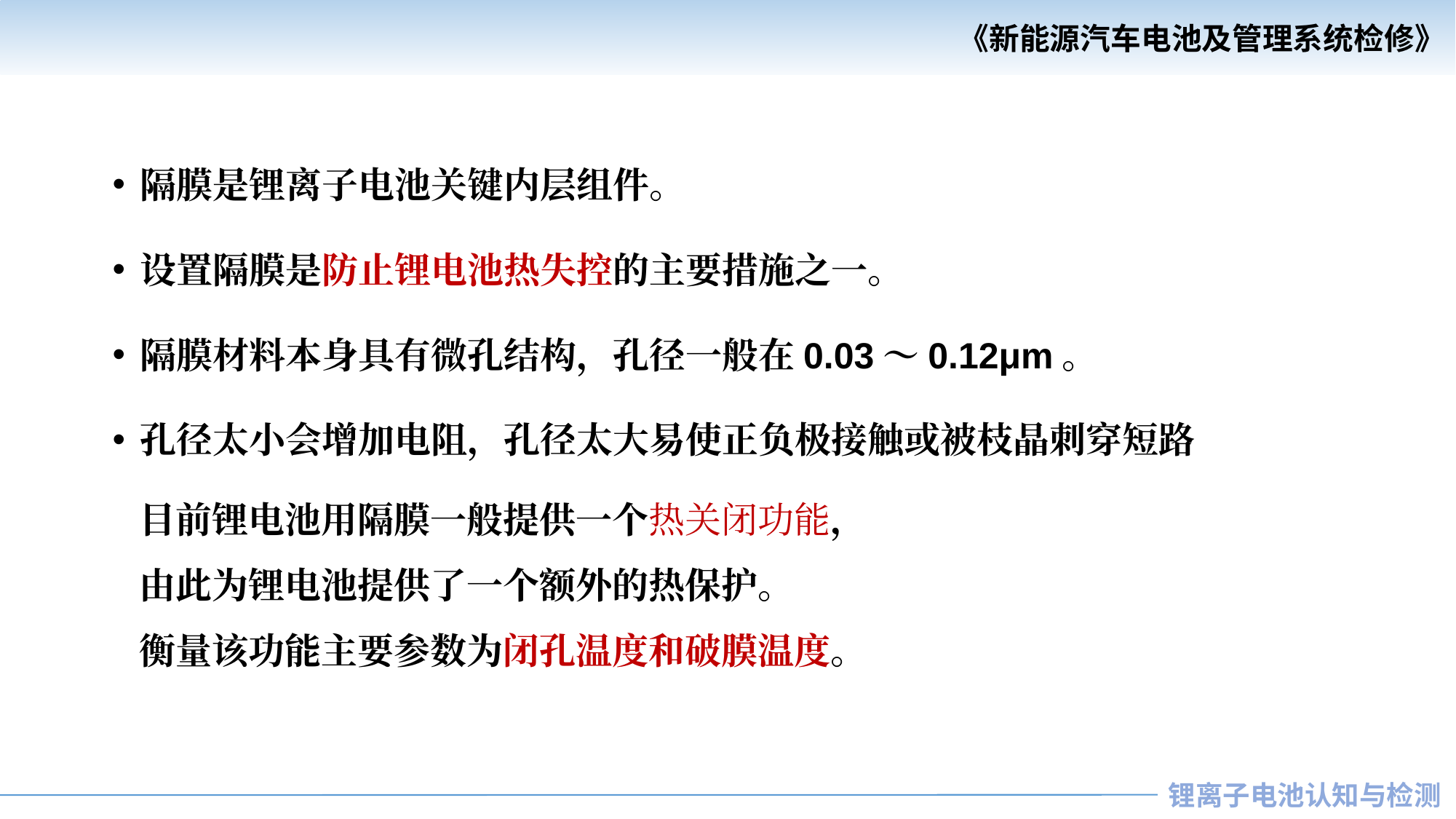

隔膜是锂离子电池关键内层组件。
设置隔膜是防止锂电池热失控的主要措施之一。
隔膜材料本身具有微孔结构，孔径一般在0.03～0.12μm。
孔径太小会增加电阻，孔径太大易使正负极接触或被枝晶刺穿短路
目前锂电池用隔膜一般提供一个热关闭功能，
由此为锂电池提供了一个额外的热保护。
衡量该功能主要参数为闭孔温度和破膜温度。